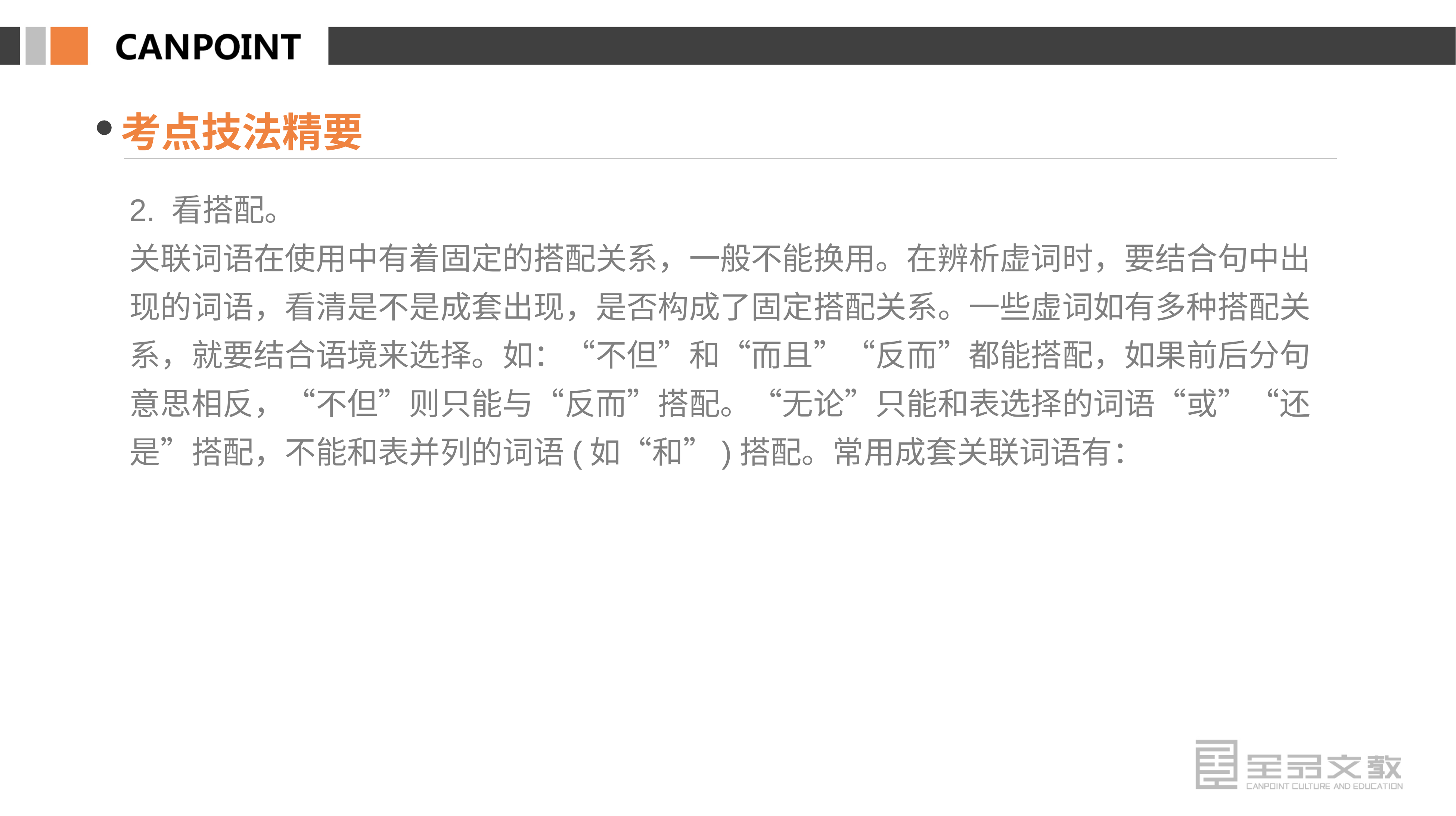

考点技法精要

2. 看搭配。
关联词语在使用中有着固定的搭配关系，一般不能换用。在辨析虚词时，要结合句中出现的词语，看清是不是成套出现，是否构成了固定搭配关系。一些虚词如有多种搭配关系，就要结合语境来选择。如：“不但”和“而且”“反而”都能搭配，如果前后分句意思相反，“不但”则只能与“反而”搭配。“无论”只能和表选择的词语“或”“还是”搭配，不能和表并列的词语(如“和”)搭配。常用成套关联词语有：